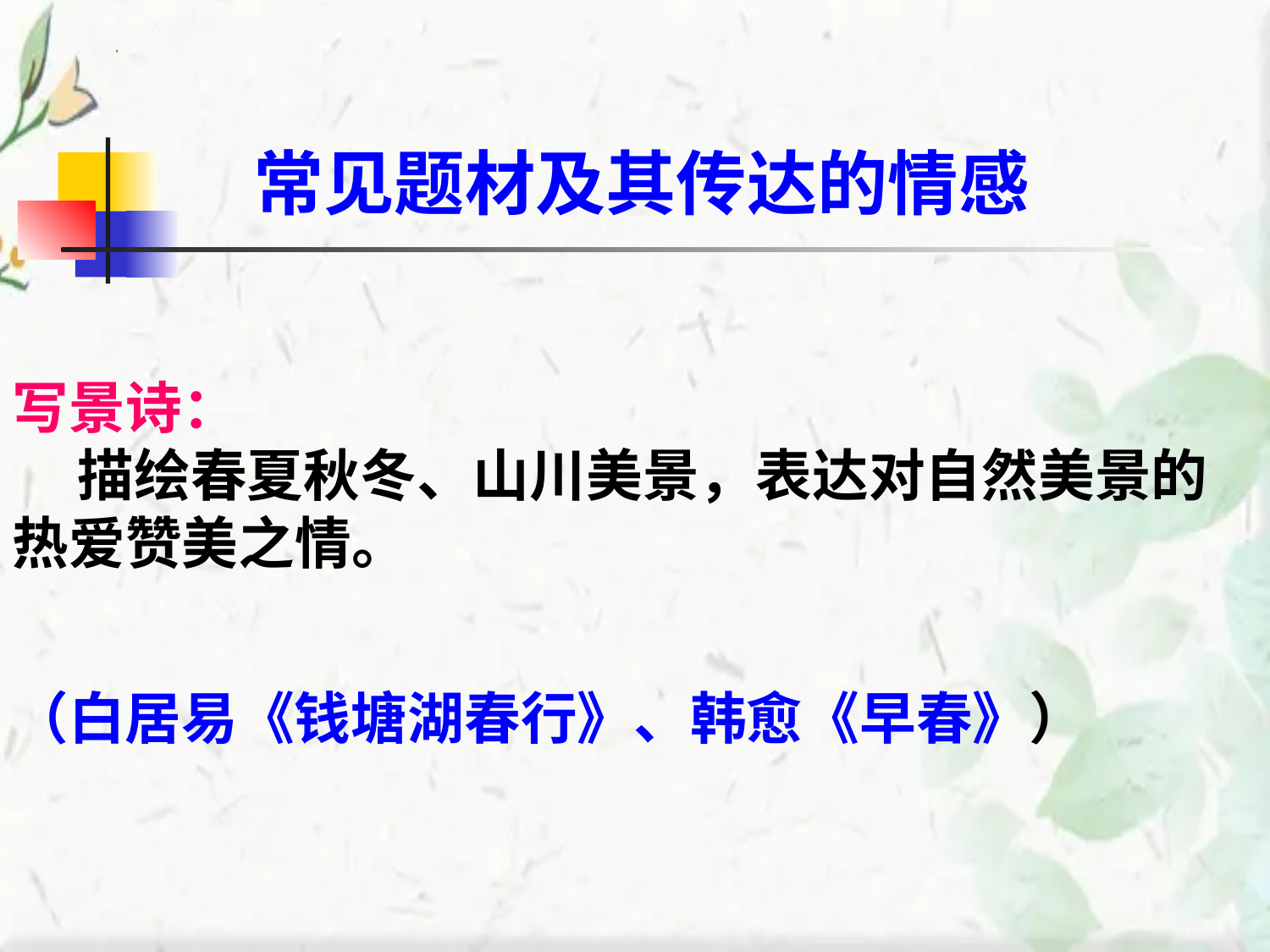

常见题材及其传达的情感

写景诗：
    描绘春夏秋冬、山川美景，表达对自然美景的热爱赞美之情。
（白居易《钱塘湖春行》、韩愈《早春》）